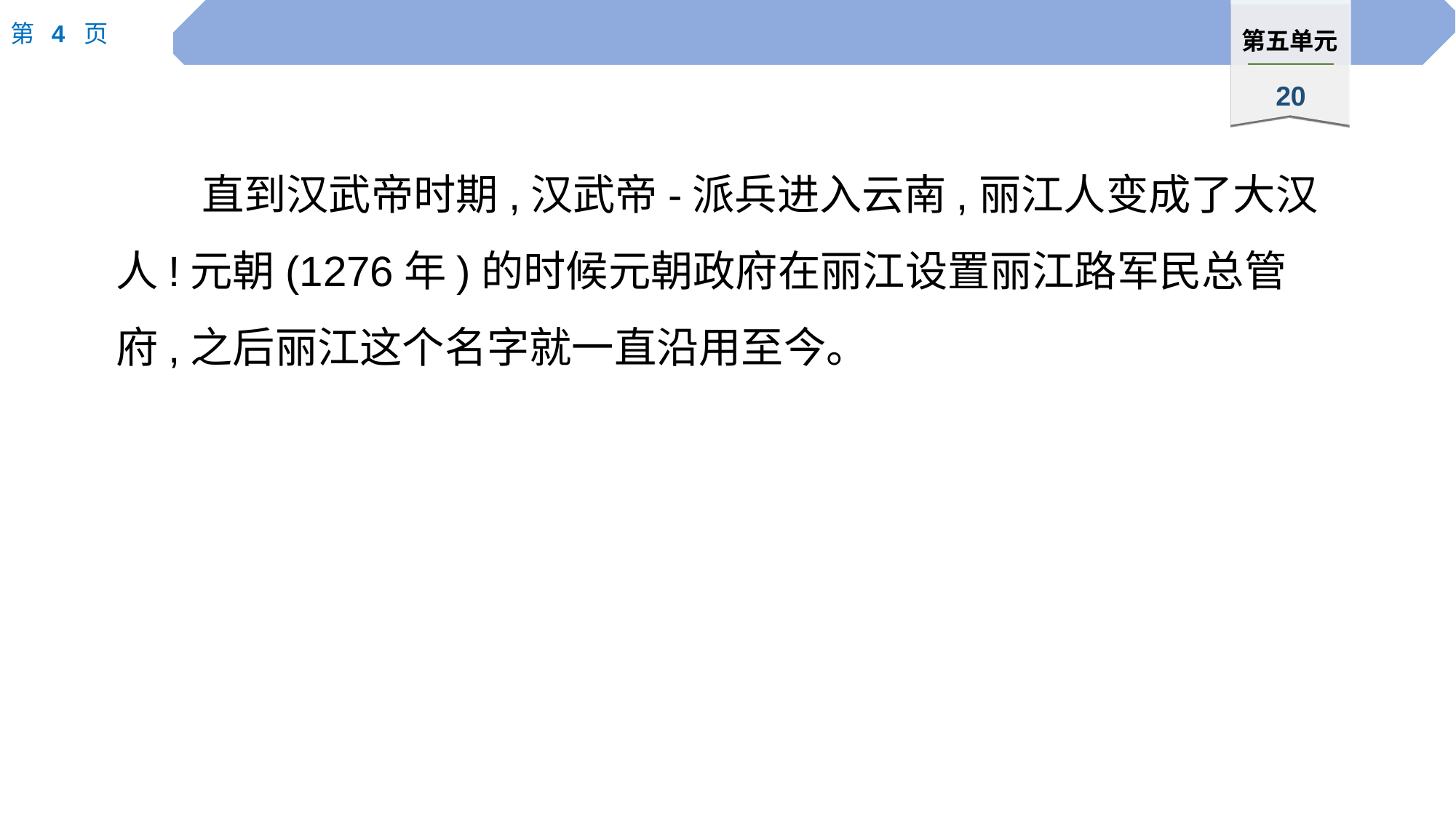

直到汉武帝时期,汉武帝-派兵进入云南,丽江人变成了大汉人!元朝(1276年)的时候元朝政府在丽江设置丽江路军民总管府,之后丽江这个名字就一直沿用至今。